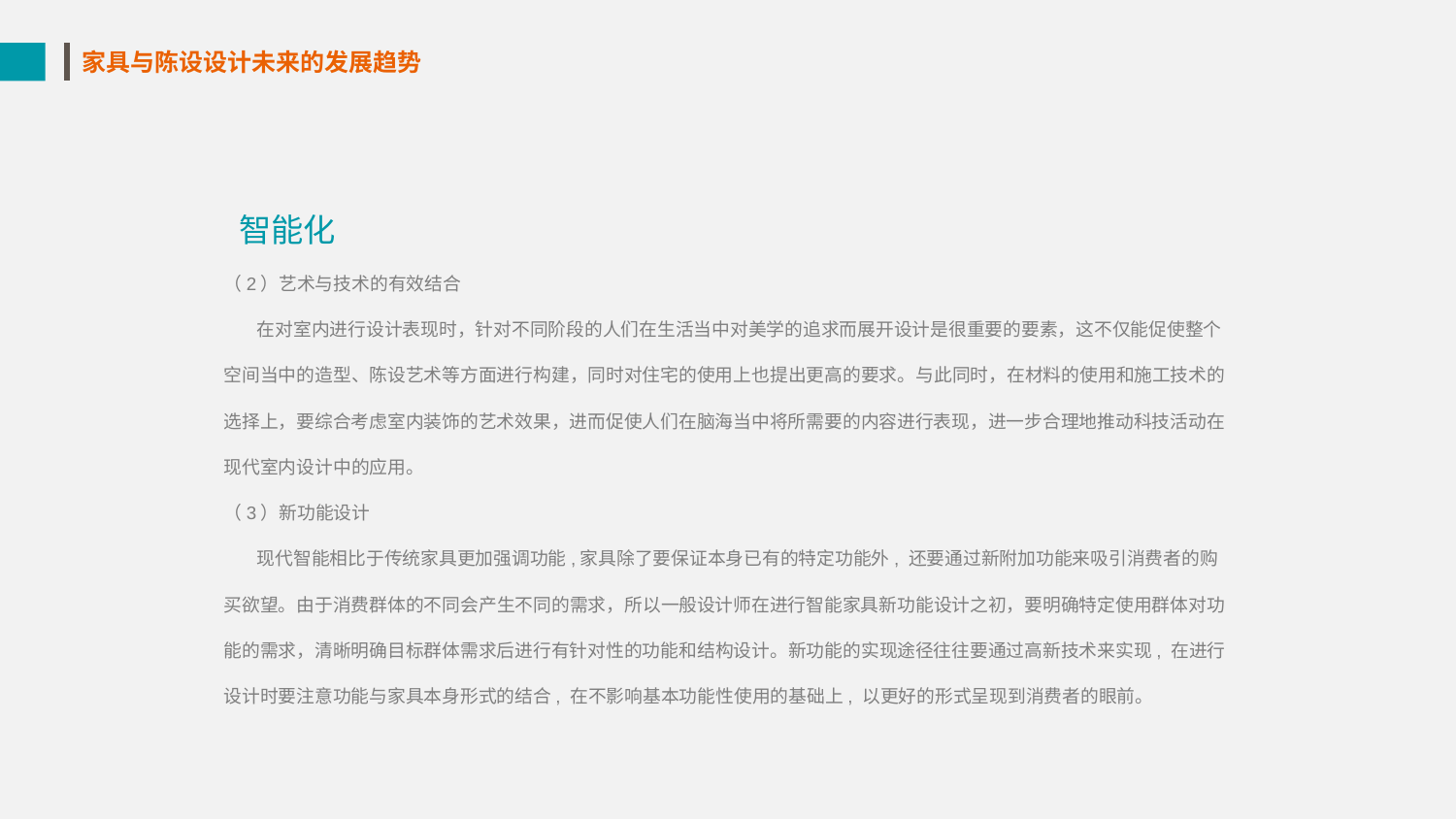

家具与陈设设计未来的发展趋势

 智能化
（2）艺术与技术的有效结合
       在对室内进行设计表现时，针对不同阶段的人们在生活当中对美学的追求而展开设计是很重要的要素，这不仅能促使整个空间当中的造型、陈设艺术等方面进行构建，同时对住宅的使用上也提出更高的要求。与此同时，在材料的使用和施工技术的选择上，要综合考虑室内装饰的艺术效果，进而促使人们在脑海当中将所需要的内容进行表现，进一步合理地推动科技活动在现代室内设计中的应用。
（3）新功能设计
       现代智能相比于传统家具更加强调功能,家具除了要保证本身已有的特定功能外, 还要通过新附加功能来吸引消费者的购买欲望。由于消费群体的不同会产生不同的需求，所以一般设计师在进行智能家具新功能设计之初，要明确特定使用群体对功能的需求，清晰明确目标群体需求后进行有针对性的功能和结构设计。新功能的实现途径往往要通过高新技术来实现, 在进行设计时要注意功能与家具本身形式的结合, 在不影响基本功能性使用的基础上, 以更好的形式呈现到消费者的眼前。